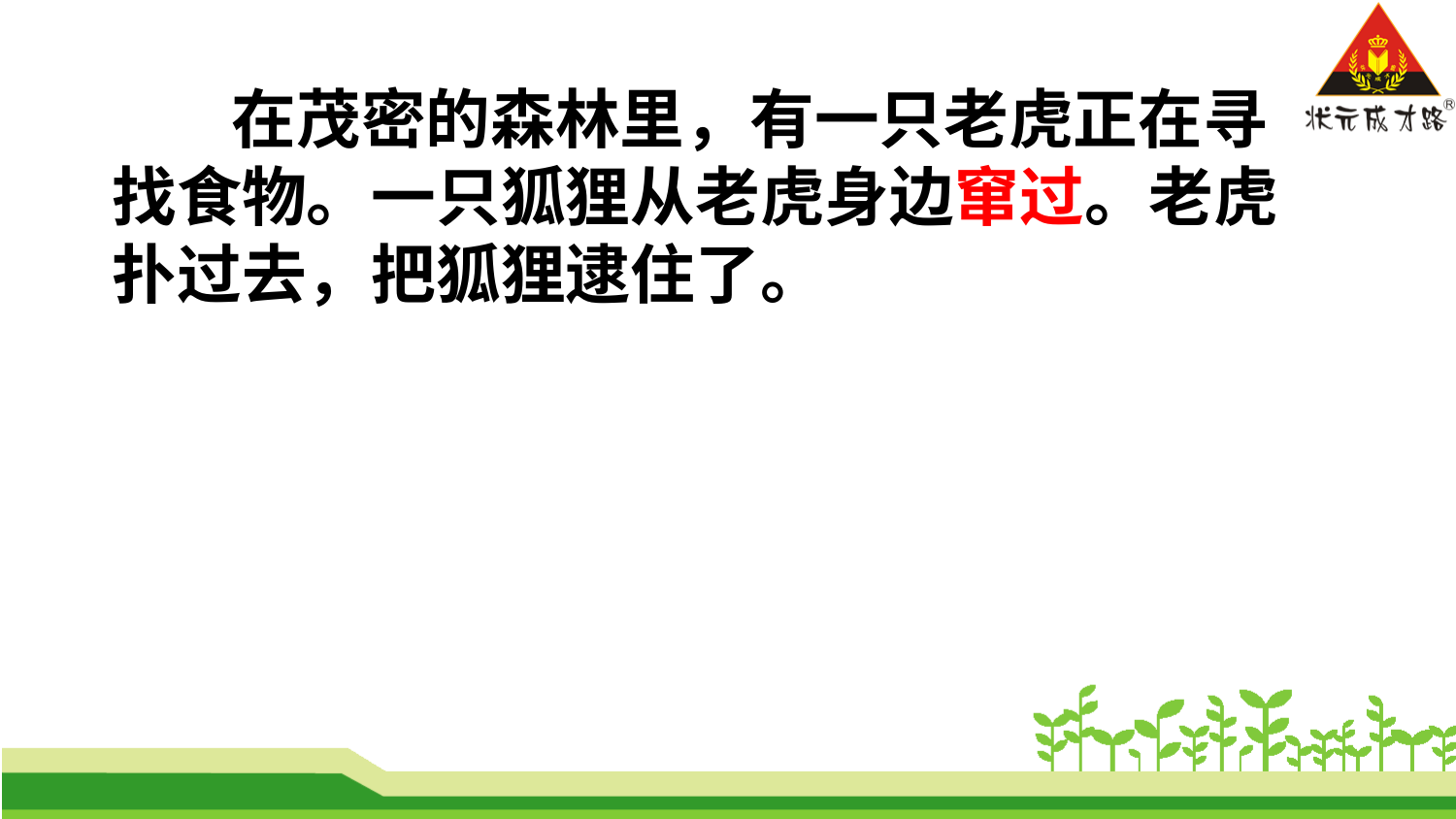

在茂密的森林里，有一只老虎正在寻找食物。一只狐狸从老虎身边窜过。老虎扑过去，把狐狸逮住了。